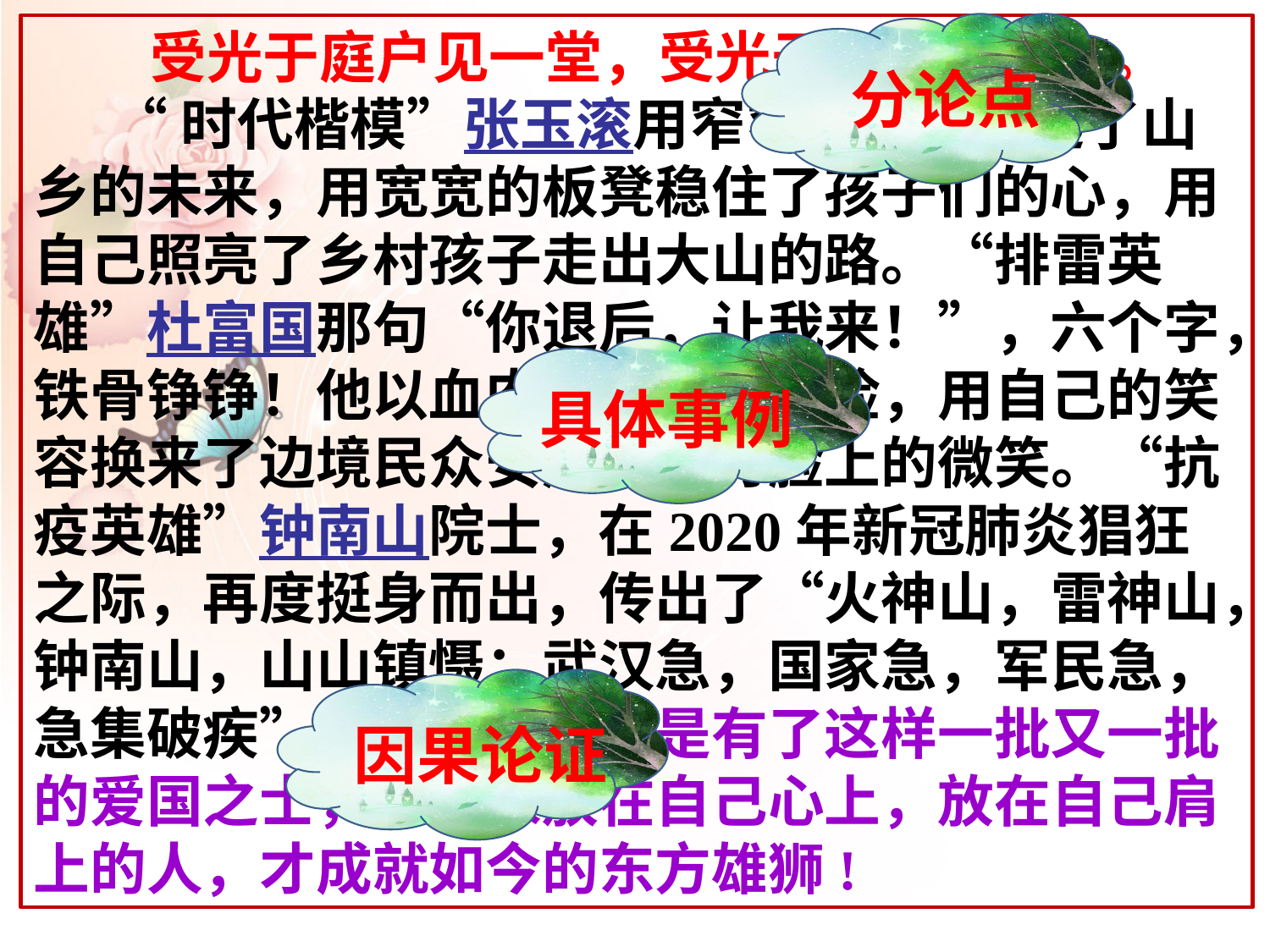

分论点
        受光于庭户见一堂，受光于天下照四方。
      “时代楷模”张玉滚用窄窄的扁担挑起了山乡的未来，用宽宽的板凳稳住了孩子们的心，用自己照亮了乡村孩子走出大山的路。“排雷英雄”杜富国那句“你退后，让我来！”，六个字，铁骨铮铮！他以血肉之躯挡住危险，用自己的笑容换来了边境民众安居乐业时脸上的微笑。“抗疫英雄”钟南山院士，在2020年新冠肺炎猖狂之际，再度挺身而出，传出了“火神山，雷神山，钟南山，山山镇慑；武汉急，国家急，军民急，急集破疾”的佳话……正是有了这样一批又一批的爱国之士，把国家放在自己心上，放在自己肩上的人，才成就如今的东方雄狮!

具体事例

因果论证